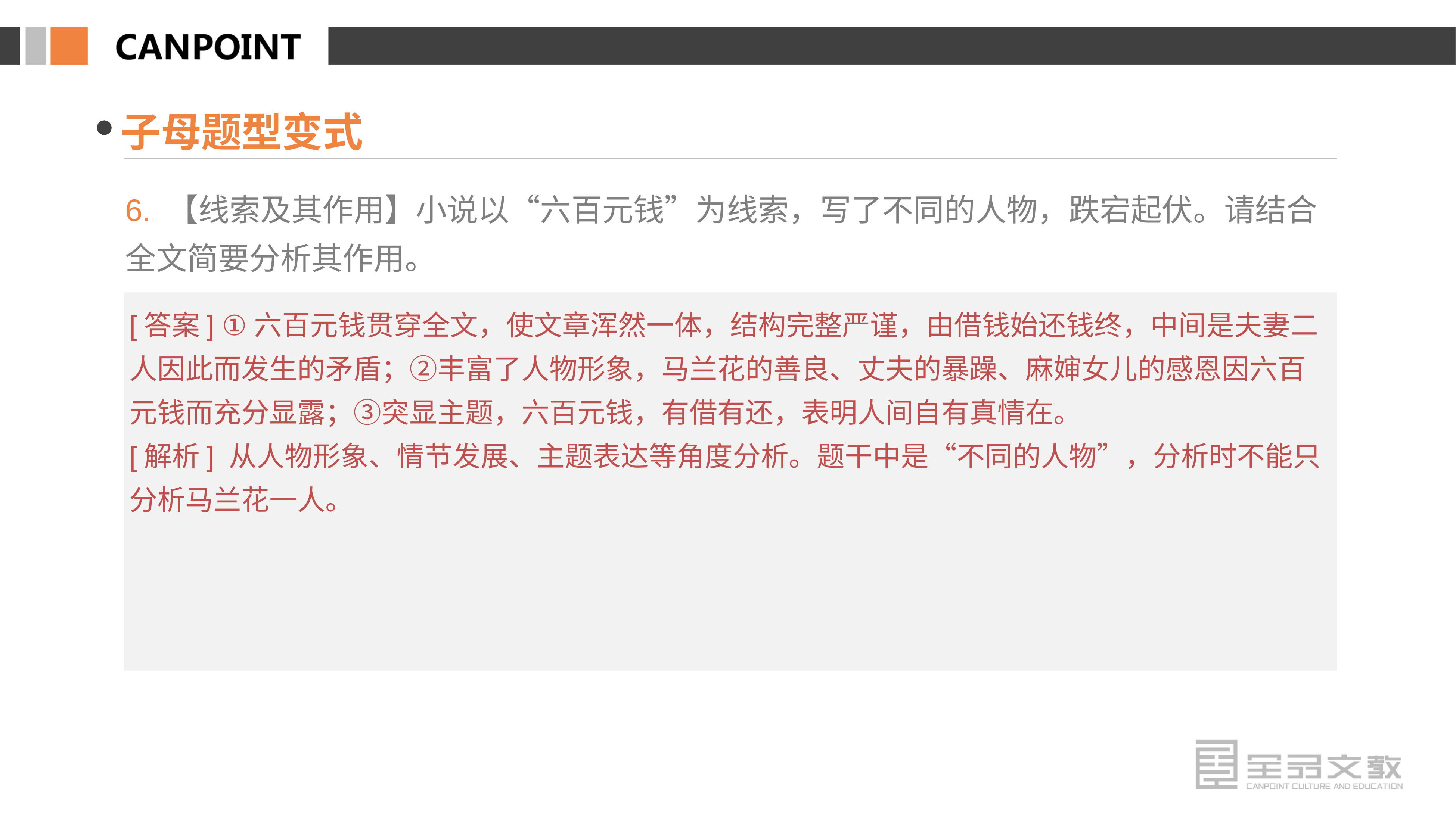

子母题型变式

6. 【线索及其作用】小说以“六百元钱”为线索，写了不同的人物，跌宕起伏。请结合全文简要分析其作用。

[答案] ①六百元钱贯穿全文，使文章浑然一体，结构完整严谨，由借钱始还钱终，中间是夫妻二人因此而发生的矛盾；②丰富了人物形象，马兰花的善良、丈夫的暴躁、麻婶女儿的感恩因六百元钱而充分显露；③突显主题，六百元钱，有借有还，表明人间自有真情在。
[解析] 从人物形象、情节发展、主题表达等角度分析。题干中是“不同的人物”，分析时不能只分析马兰花一人。